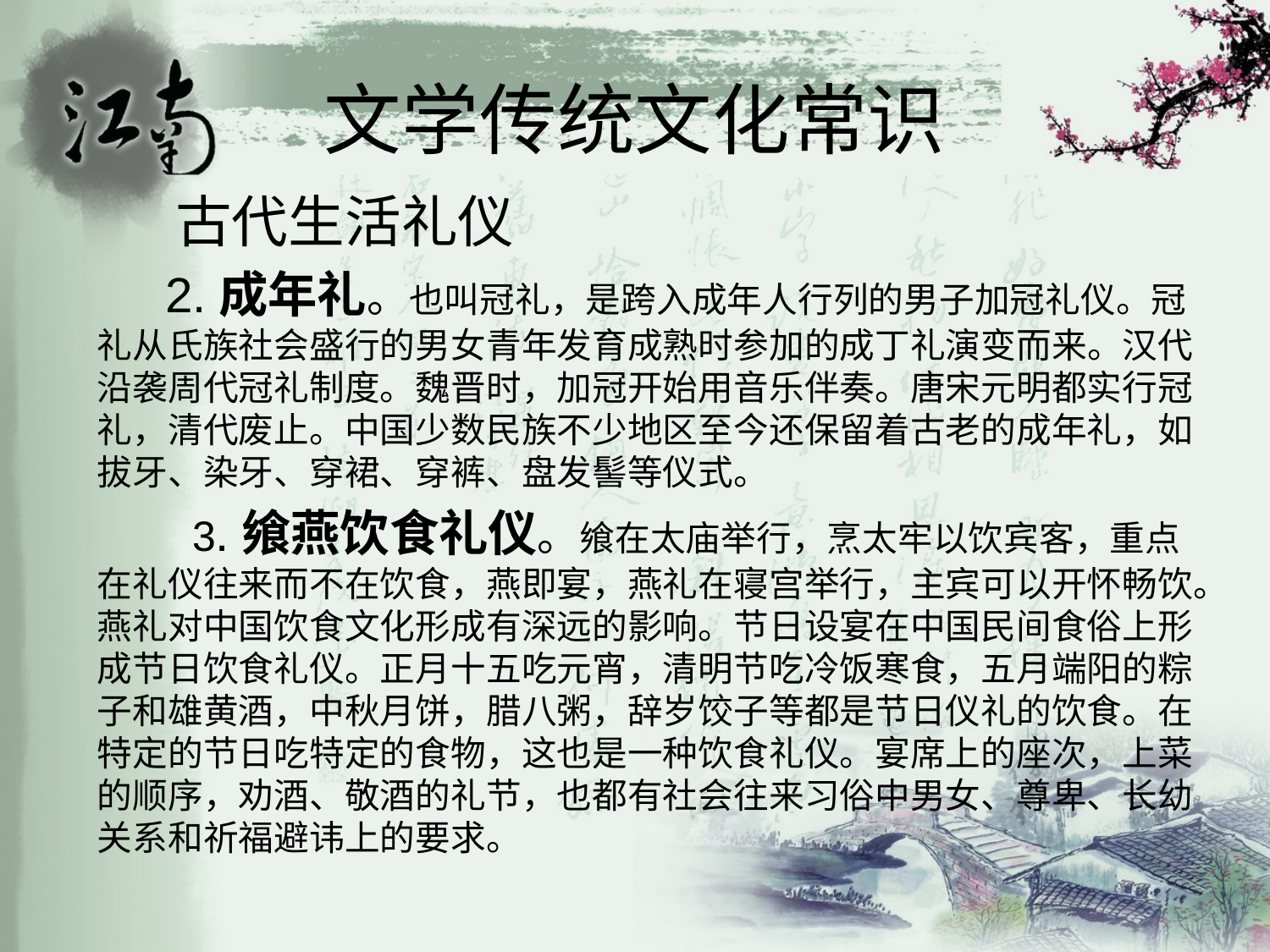

# 文学传统文化常识
      古代生活礼仪
       2.成年礼。也叫冠礼，是跨入成年人行列的男子加冠礼仪。冠礼从氏族社会盛行的男女青年发育成熟时参加的成丁礼演变而来。汉代沿袭周代冠礼制度。魏晋时，加冠开始用音乐伴奏。唐宋元明都实行冠礼，清代废止。中国少数民族不少地区至今还保留着古老的成年礼，如拔牙、染牙、穿裙、穿裤、盘发髻等仪式。
        3.飨燕饮食礼仪。飨在太庙举行，烹太牢以饮宾客，重点在礼仪往来而不在饮食，燕即宴，燕礼在寝宫举行，主宾可以开怀畅饮。燕礼对中国饮食文化形成有深远的影响。节日设宴在中国民间食俗上形成节日饮食礼仪。正月十五吃元宵，清明节吃冷饭寒食，五月端阳的粽子和雄黄酒，中秋月饼，腊八粥，辞岁饺子等都是节日仪礼的饮食。在特定的节日吃特定的食物，这也是一种饮食礼仪。宴席上的座次，上菜的顺序，劝酒、敬酒的礼节，也都有社会往来习俗中男女、尊卑、长幼关系和祈福避讳上的要求。